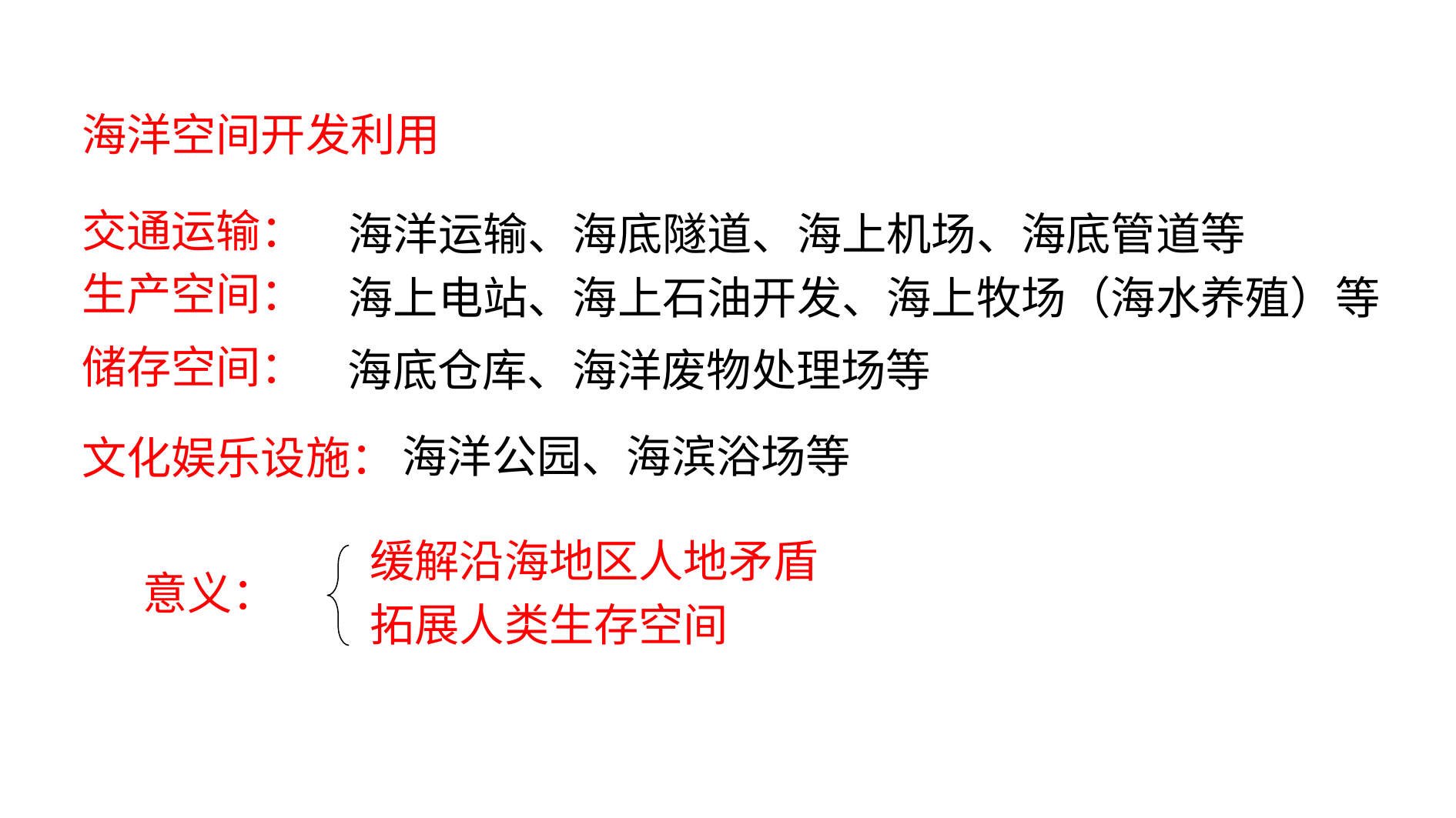

海洋空间开发利用
交通运输：
生产空间：
储存空间：
文化娱乐设施：
海洋运输、海底隧道、海上机场、海底管道等
海上电站、海上石油开发、海上牧场（海水养殖）等
海底仓库、海洋废物处理场等
海洋公园、海滨浴场等
缓解沿海地区人地矛盾

拓展人类生存空间
   意义：